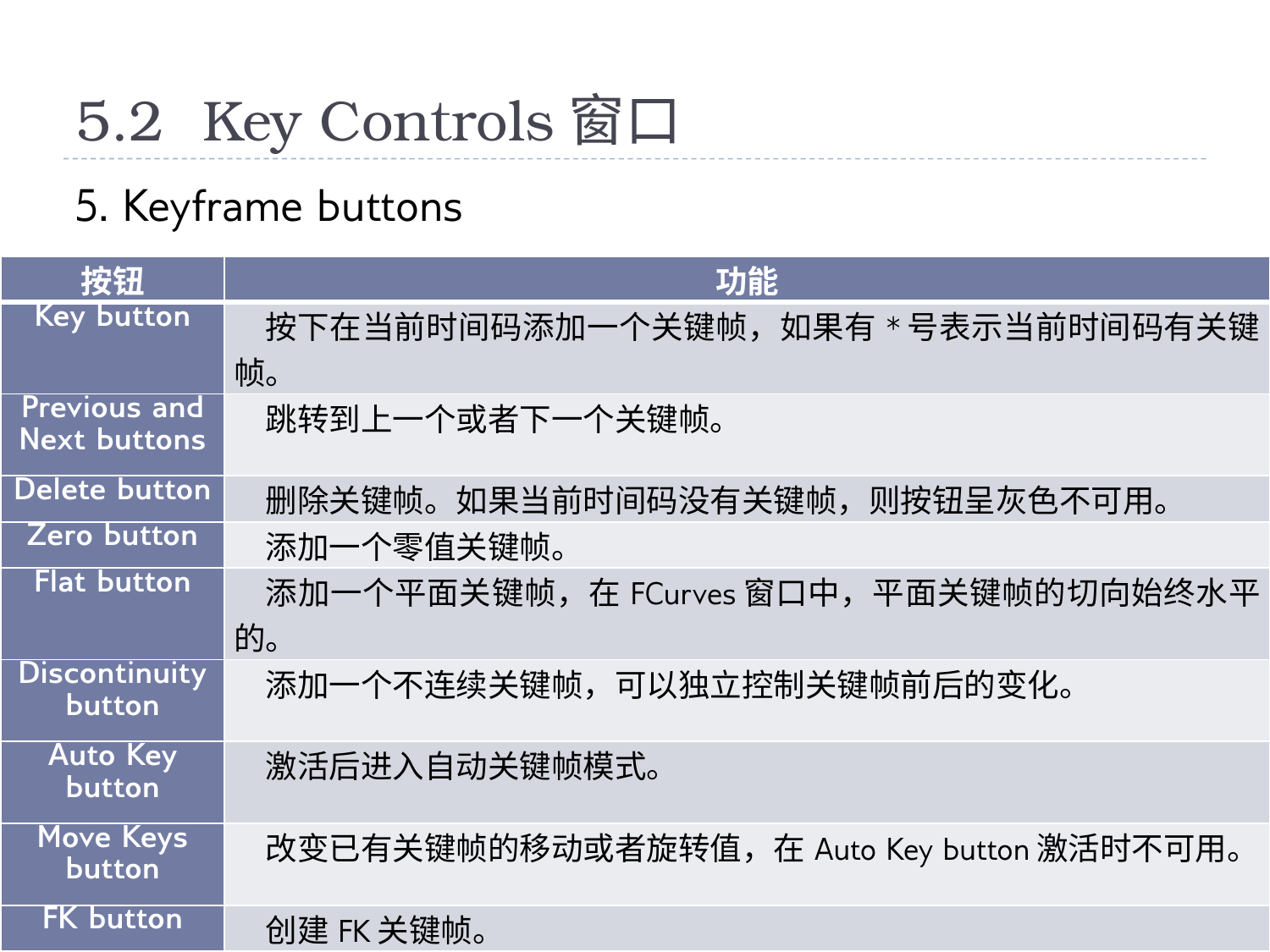

# 5.2	Key Controls窗口
5. Keyframe buttons
| 按钮 | 功能 |
| --- | --- |
| Key button | 按下在当前时间码添加一个关键帧，如果有\*号表示当前时间码有关键帧。 |
| Previous and Next buttons | 跳转到上一个或者下一个关键帧。 |
| Delete button | 删除关键帧。如果当前时间码没有关键帧，则按钮呈灰色不可用。 |
| Zero button | 添加一个零值关键帧。 |
| Flat button | 添加一个平面关键帧，在FCurves窗口中，平面关键帧的切向始终水平的。 |
| Discontinuity button | 添加一个不连续关键帧，可以独立控制关键帧前后的变化。 |
| Auto Key button | 激活后进入自动关键帧模式。 |
| Move Keys button | 改变已有关键帧的移动或者旋转值，在Auto Key button激活时不可用。 |
| FK button | 创建FK关键帧。 |
| IK button | 创建IK关键帧。 |
| Sync and Sync All | 参照整个动画来修正可能出现的错误。 |